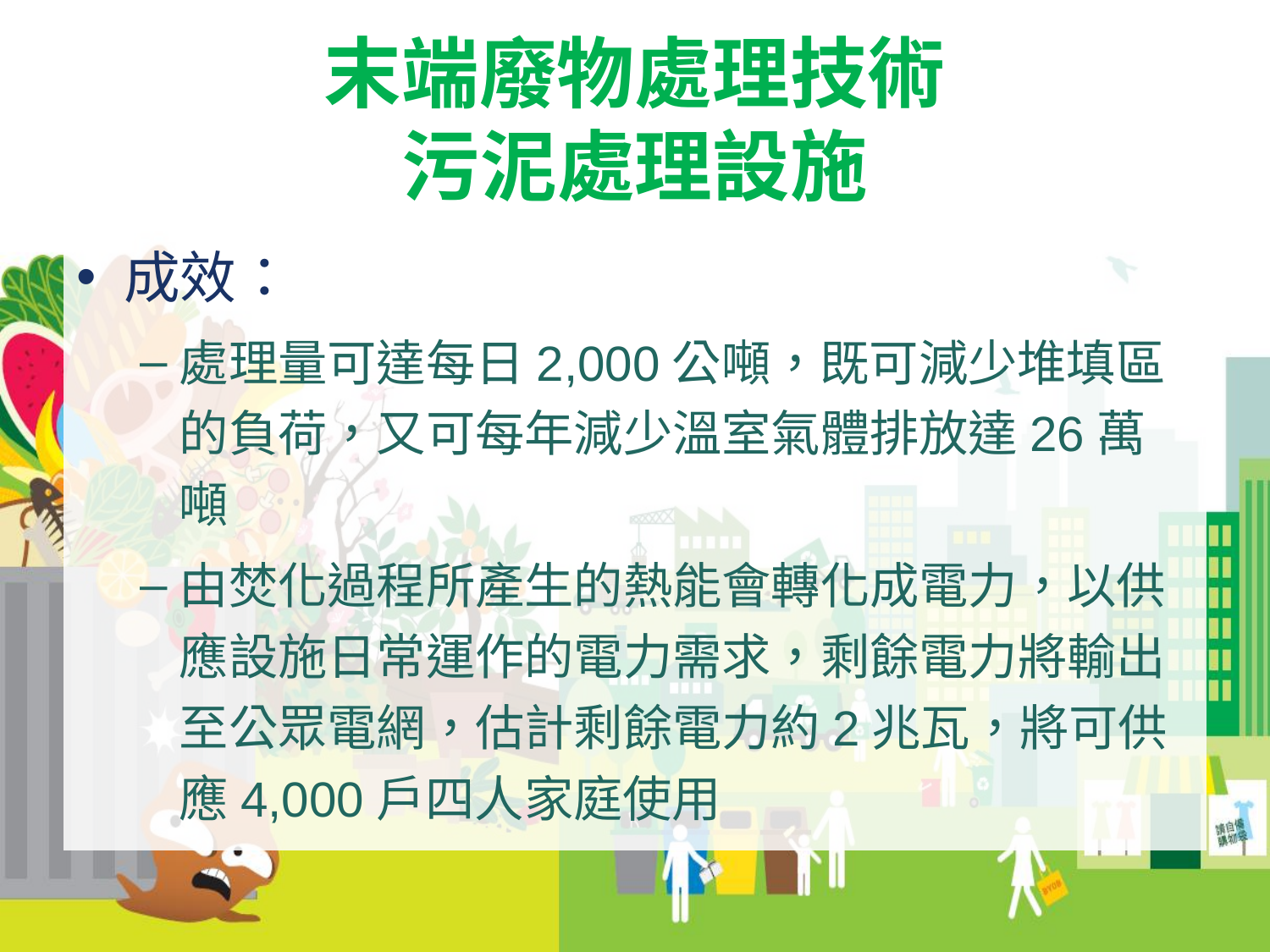

# 末端廢物處理技術 污泥處理設施
成效：
處理量可達每日2,000公噸，既可減少堆填區的負荷，又可每年減少溫室氣體排放達26萬噸
由焚化過程所產生的熱能會轉化成電力，以供應設施日常運作的電力需求，剩餘電力將輸出至公眾電網，估計剩餘電力約2兆瓦，將可供應4,000戶四人家庭使用